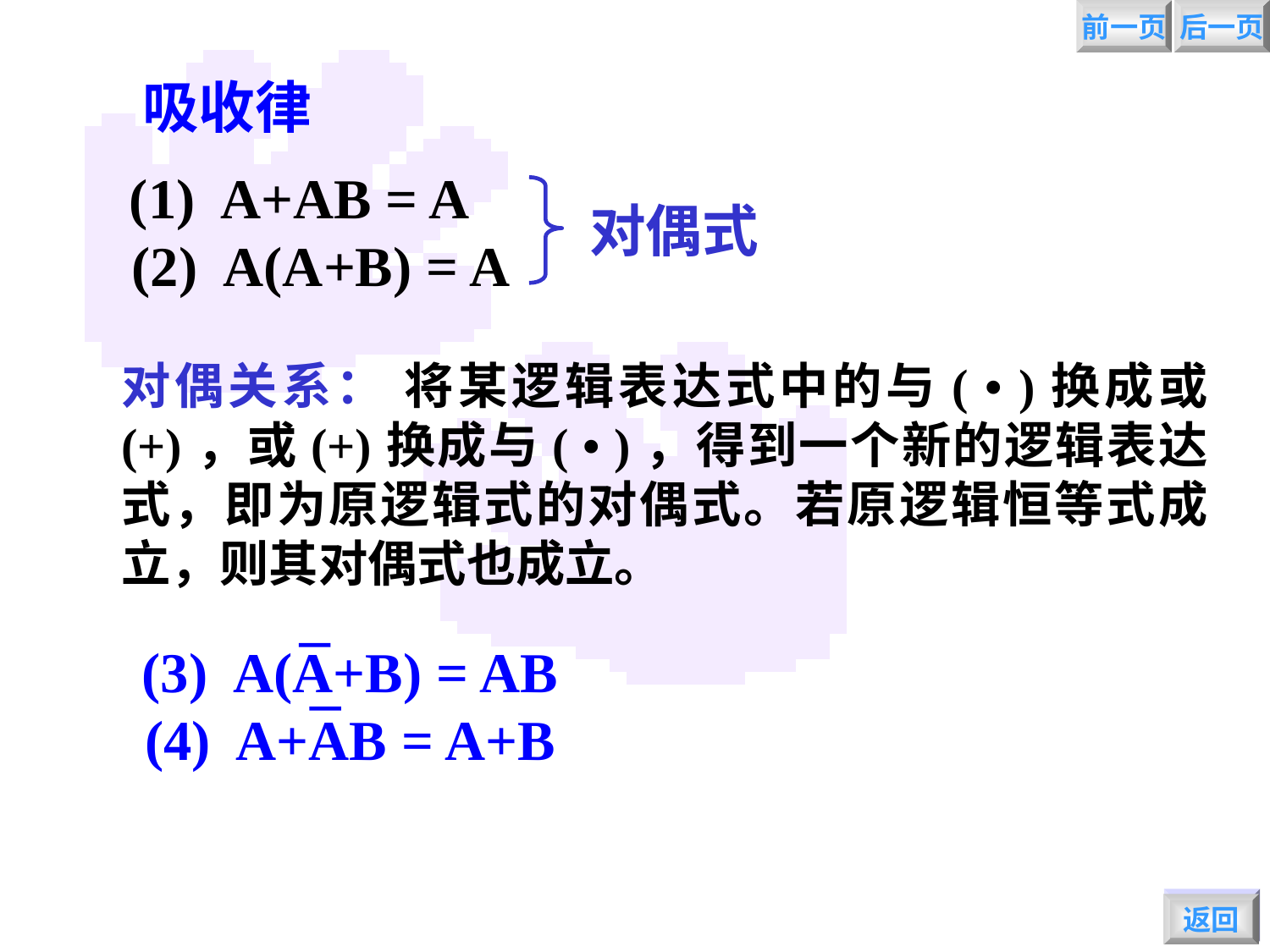

前一页
后一页
吸收律
(1)  A+AB = A
   (2)  A(A+B) = A

对偶式
对偶关系： 将某逻辑表达式中的与( • )换成或 (+)，或(+)换成与( • )，得到一个新的逻辑表达式，即为原逻辑式的对偶式。若原逻辑恒等式成立，则其对偶式也成立。
(3)  A(A+B) = AB
(4)  A+AB = A+B

返回
返回